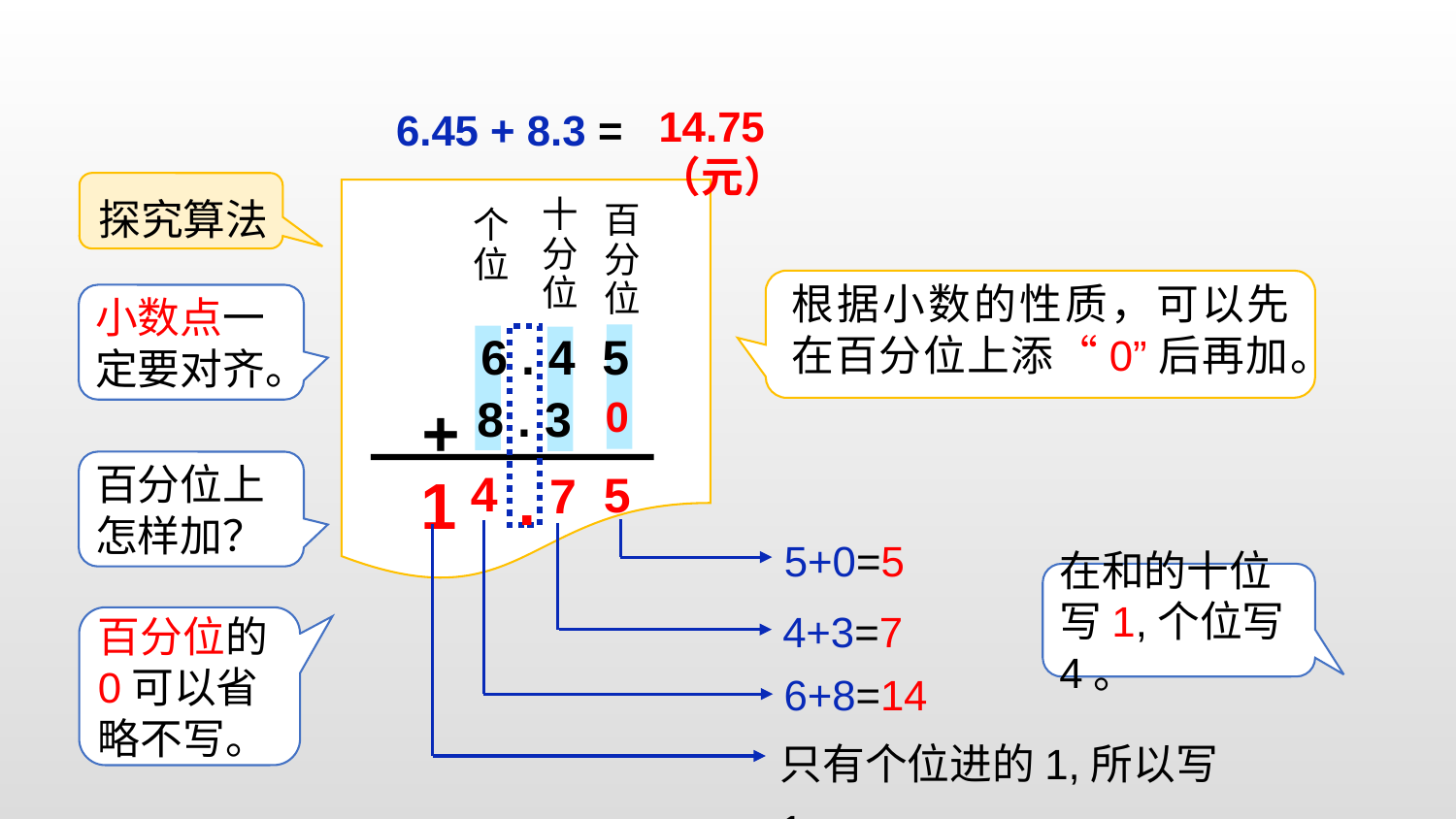

14.75（元）
6.45 + 8.3 =
探究算法

十分位
百分位
个位
这个月
根据小数的性质，可以先在百分位上添“0”后再加。
小数点一定要对齐。
6 . 4  5

8 . 3
0
+
百分位上怎样加？
.

4
1
5
7
5+0=5
在和的十位写1,个位写4。
4+3=7
百分位的0可以省略不写。
6+8=14
只有个位进的1,所以写1。